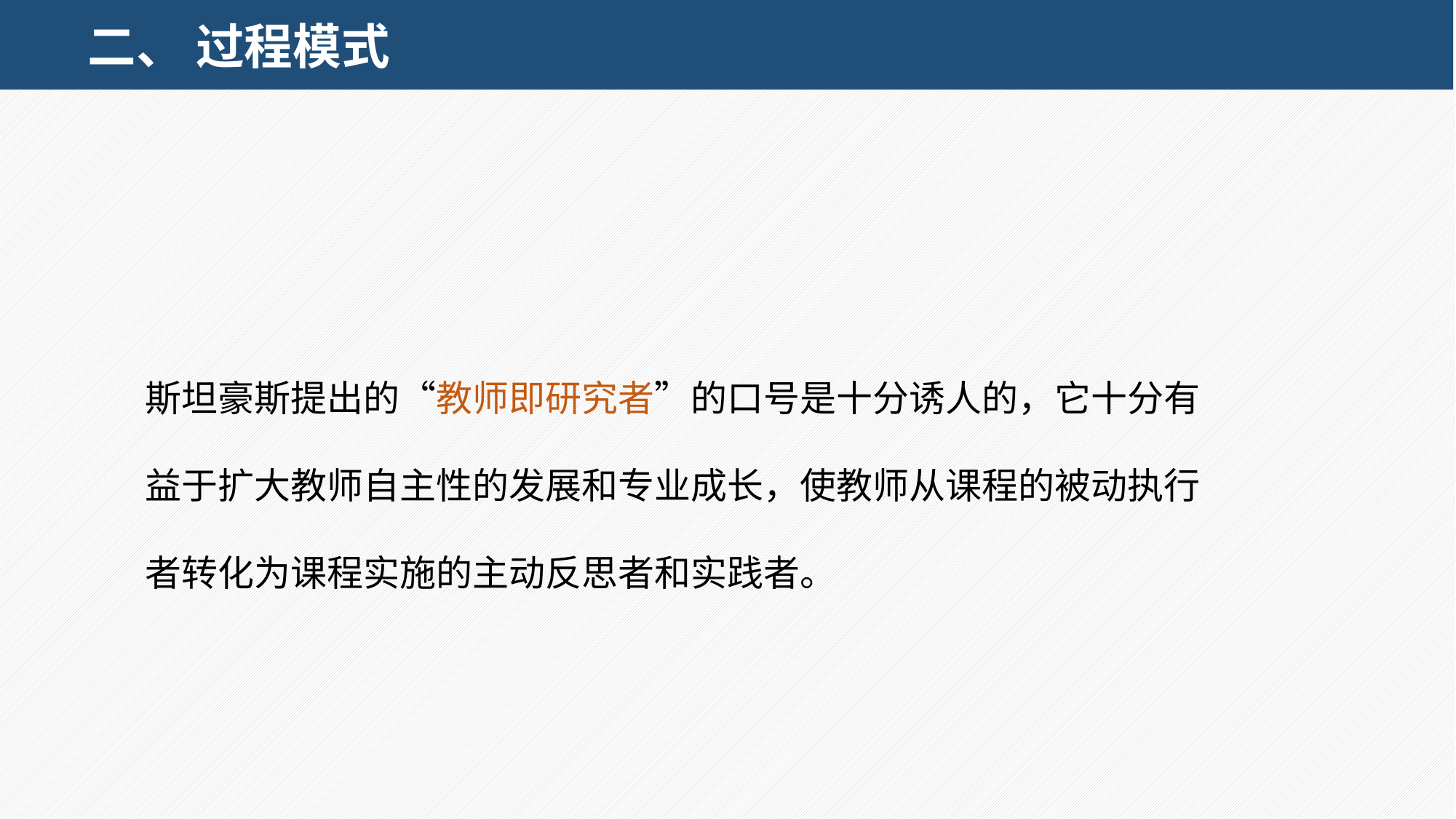

二、 过程模式
斯坦豪斯提出的“教师即研究者”的口号是十分诱人的，它十分有益于扩大教师自主性的发展和专业成长，使教师从课程的被动执行者转化为课程实施的主动反思者和实践者。